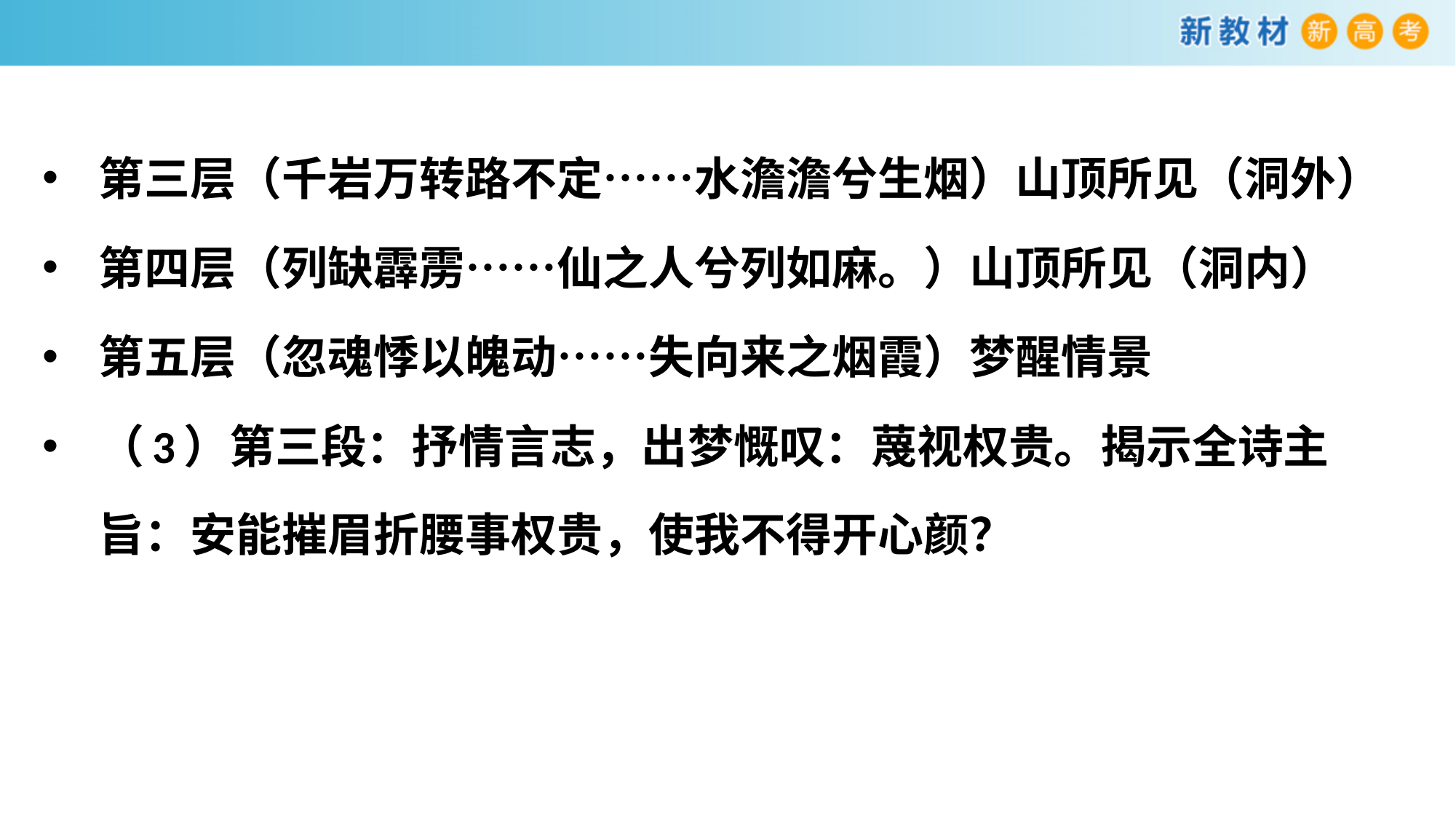

第三层（千岩万转路不定……水澹澹兮生烟）山顶所见（洞外）
第四层（列缺霹雳……仙之人兮列如麻。）山顶所见（洞内）
第五层（忽魂悸以魄动……失向来之烟霞）梦醒情景
（3）第三段：抒情言志，出梦慨叹：蔑视权贵。揭示全诗主旨：安能摧眉折腰事权贵，使我不得开心颜？